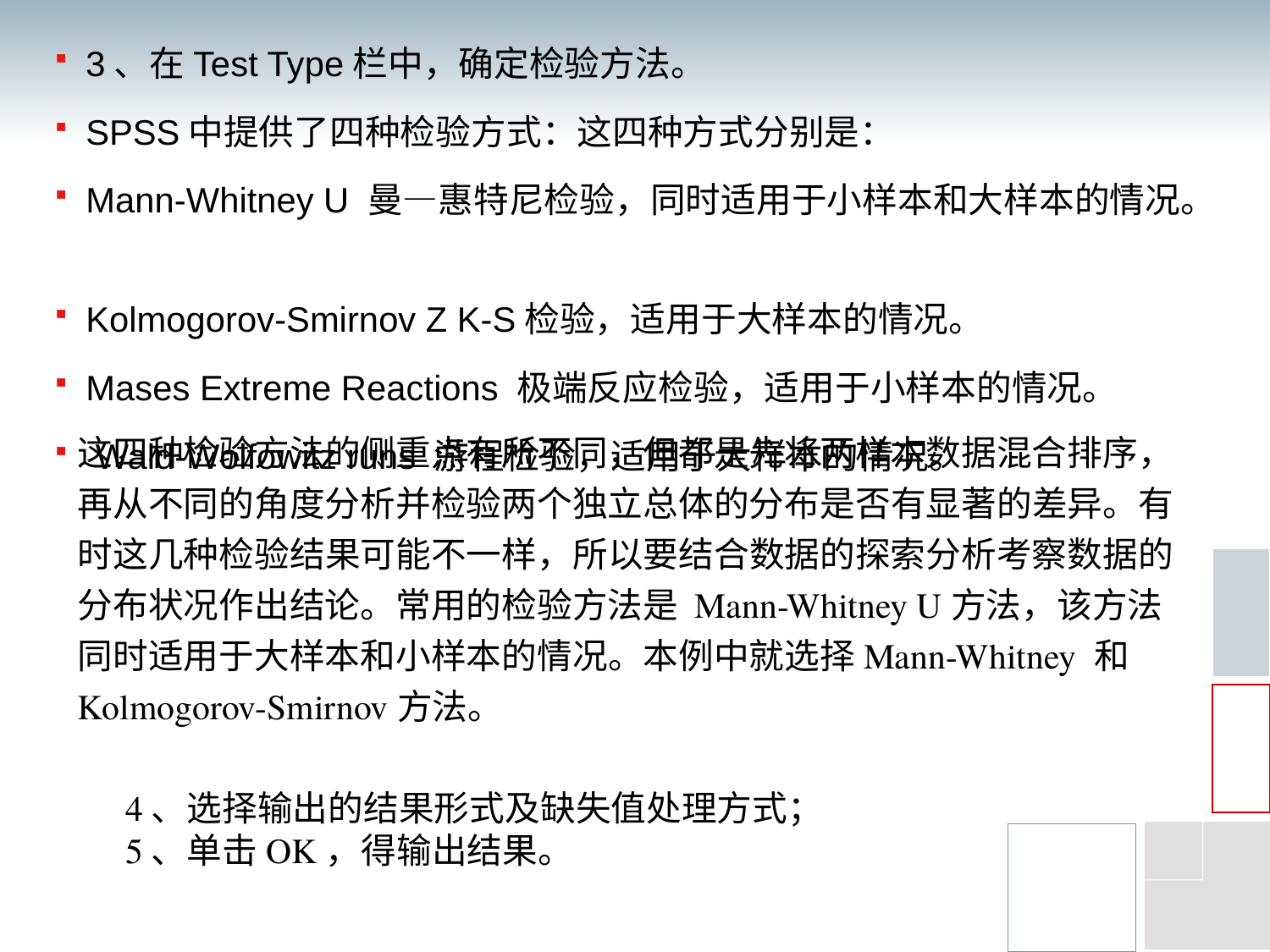

3、在Test Type栏中，确定检验方法。
SPSS中提供了四种检验方式：这四种方式分别是：
Mann-Whitney U 曼—惠特尼检验，同时适用于小样本和大样本的情况。
Kolmogorov-Smirnov Z K-S检验，适用于大样本的情况。
Mases Extreme Reactions 极端反应检验，适用于小样本的情况。
 Wald-Wolfowitz runs 游程检验，适用于大样本的情况。
这四种检验方法的侧重点有所不同，但都是先将两样本数据混合排序，再从不同的角度分析并检验两个独立总体的分布是否有显著的差异。有时这几种检验结果可能不一样，所以要结合数据的探索分析考察数据的分布状况作出结论。常用的检验方法是 Mann-Whitney U方法，该方法同时适用于大样本和小样本的情况。本例中就选择Mann-Whitney 和Kolmogorov-Smirnov方法。
4、选择输出的结果形式及缺失值处理方式；
5、单击OK，得输出结果。